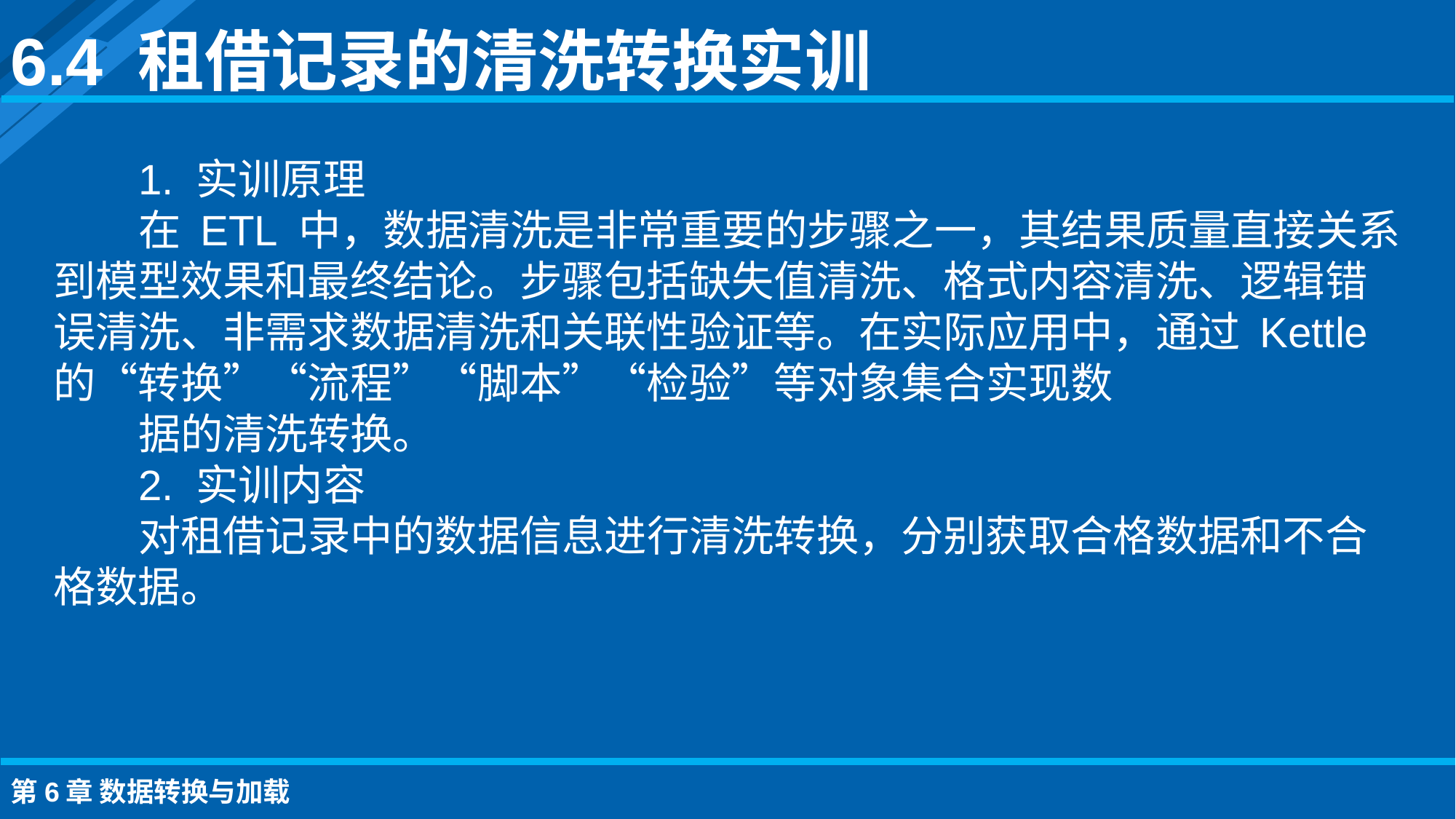

6.4 租借记录的清洗转换实训

1. 实训原理
在 ETL 中，数据清洗是非常重要的步骤之一，其结果质量直接关系到模型效果和最终结论。步骤包括缺失值清洗、格式内容清洗、逻辑错误清洗、非需求数据清洗和关联性验证等。在实际应用中，通过 Kettle 的“转换”“流程”“脚本”“检验”等对象集合实现数
据的清洗转换。
2. 实训内容
对租借记录中的数据信息进行清洗转换，分别获取合格数据和不合格数据。

第6章 数据转换与加载